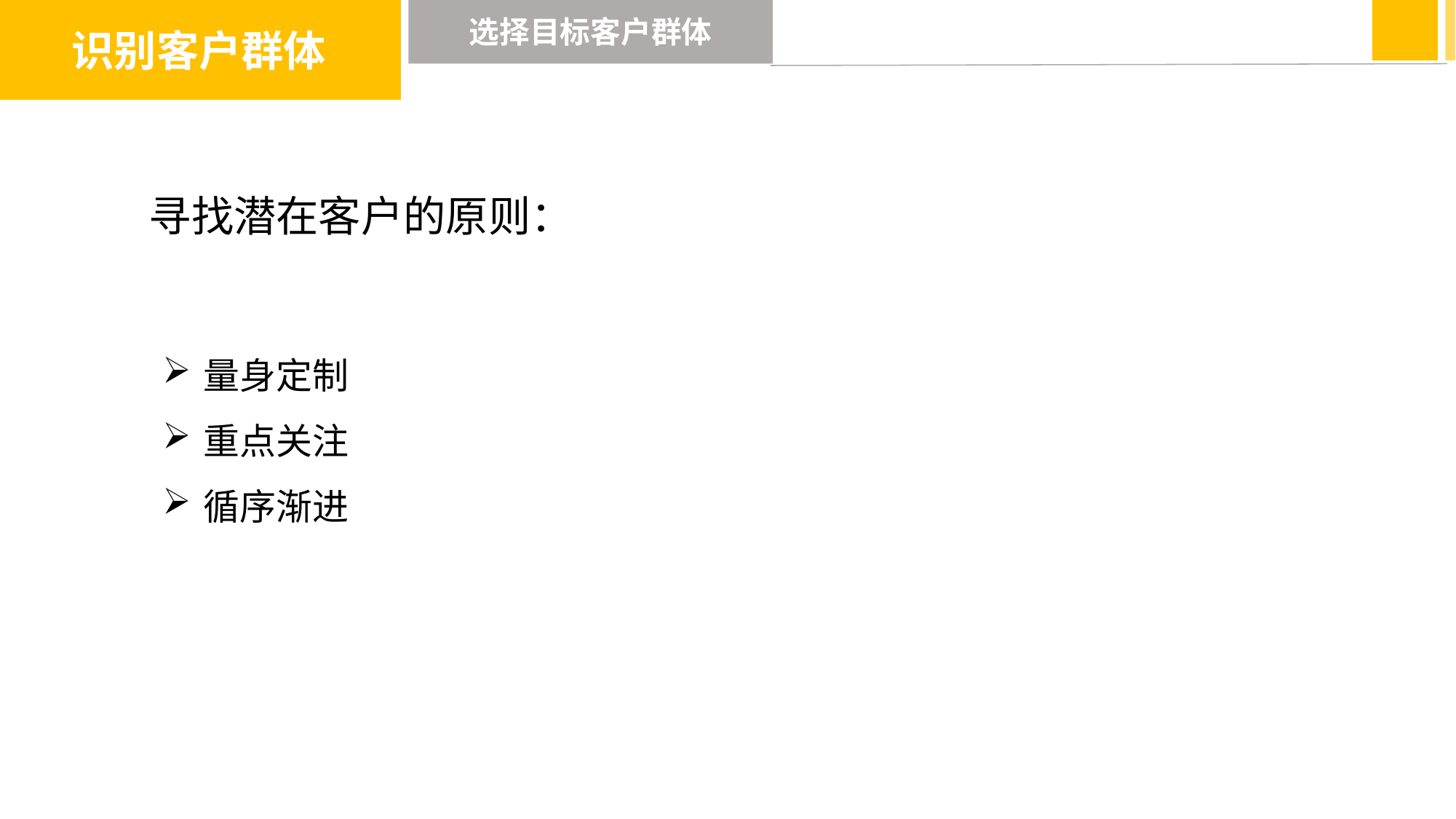

识别客户群体

选择目标客户群体
寻找潜在客户的原则：

量身定制
重点关注
循序渐进